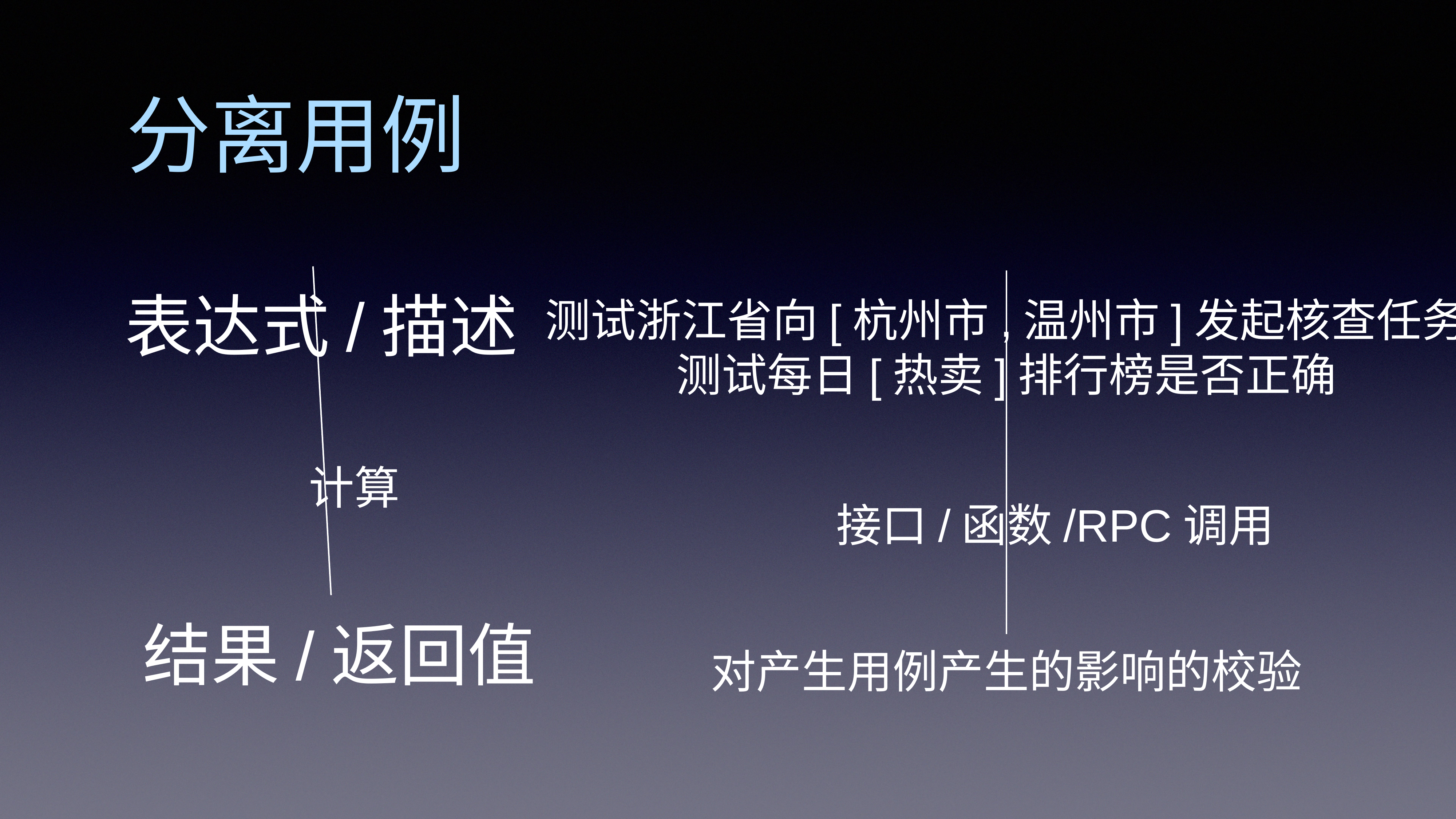

分离用例
表达式/描述
测试浙江省向[杭州市,温州市]发起核查任务
测试每日[热卖]排行榜是否正确
计算
接口/函数/RPC调用
结果/返回值
对产生用例产生的影响的校验